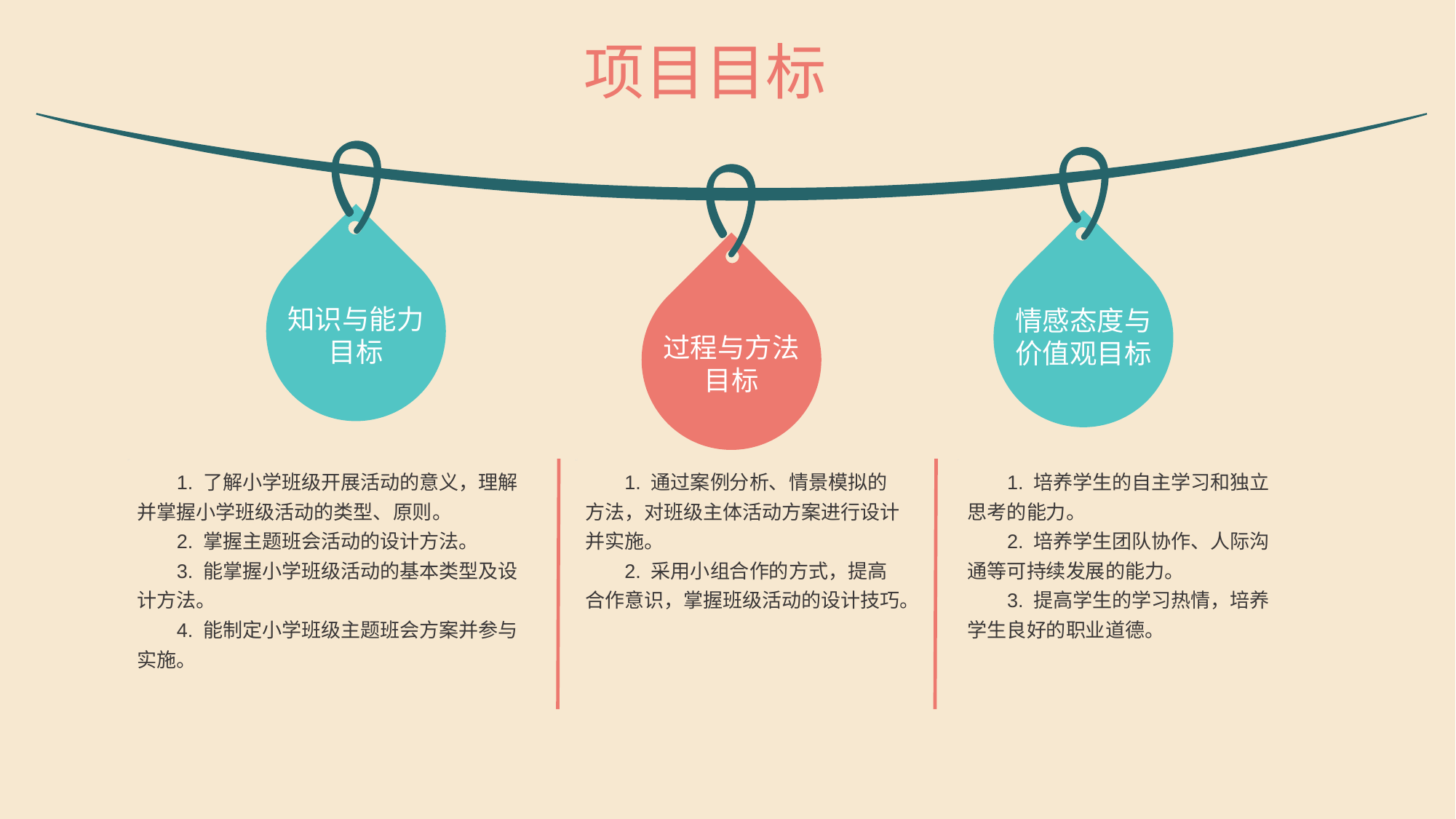

项目目标

知识与能力目标

情感态度与价值观目标

过程与方法目标
1. 了解小学班级开展活动的意义，理解并掌握小学班级活动的类型、原则。
2. 掌握主题班会活动的设计方法。
3. 能掌握小学班级活动的基本类型及设计方法。
4. 能制定小学班级主题班会方案并参与实施。
1. 通过案例分析、情景模拟的方法，对班级主体活动方案进行设计并实施。
2. 采用小组合作的方式，提高合作意识，掌握班级活动的设计技巧。
1. 培养学生的自主学习和独立思考的能力。
2. 培养学生团队协作、人际沟通等可持续发展的能力。
3. 提高学生的学习热情，培养学生良好的职业道德。